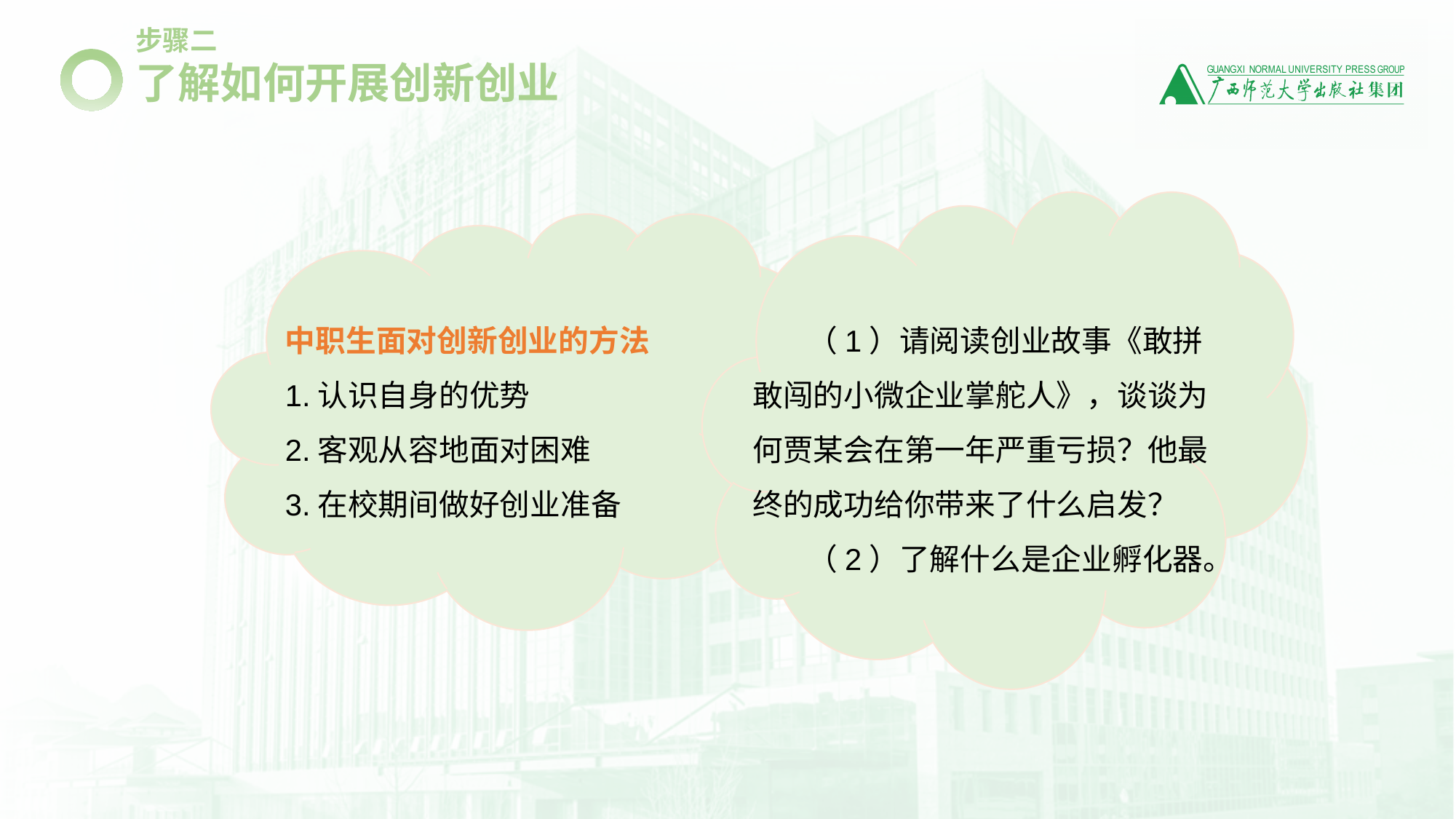

步骤二
了解如何开展创新创业

（1）请阅读创业故事《敢拼敢闯的小微企业掌舵人》，谈谈为何贾某会在第一年严重亏损？他最终的成功给你带来了什么启发？
（2）了解什么是企业孵化器。

中职生面对创新创业的方法
1.认识自身的优势
2.客观从容地面对困难
3.在校期间做好创业准备